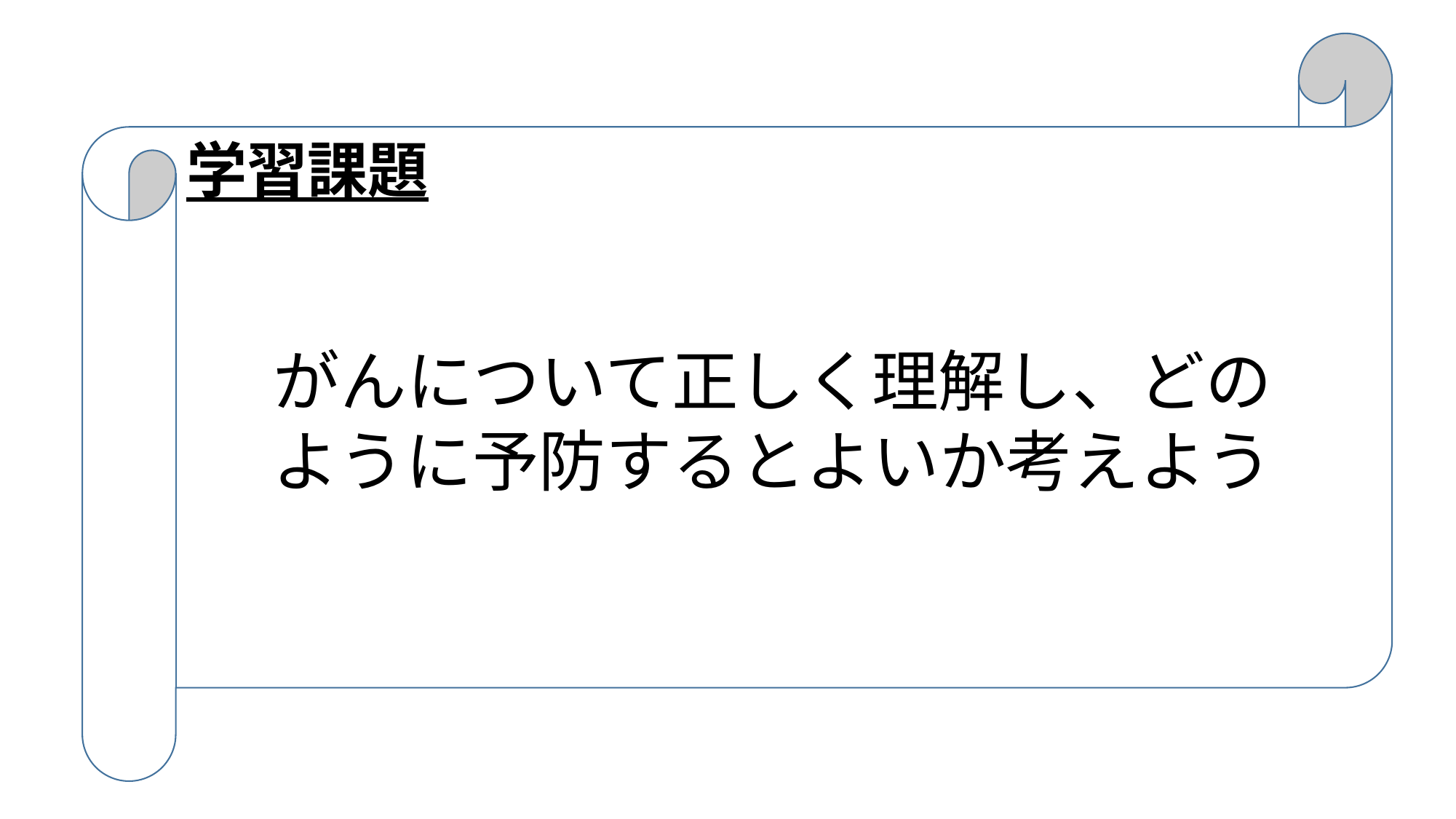

学習課題

がんについて正しく理解し、どのように予防するとよいか考えよう